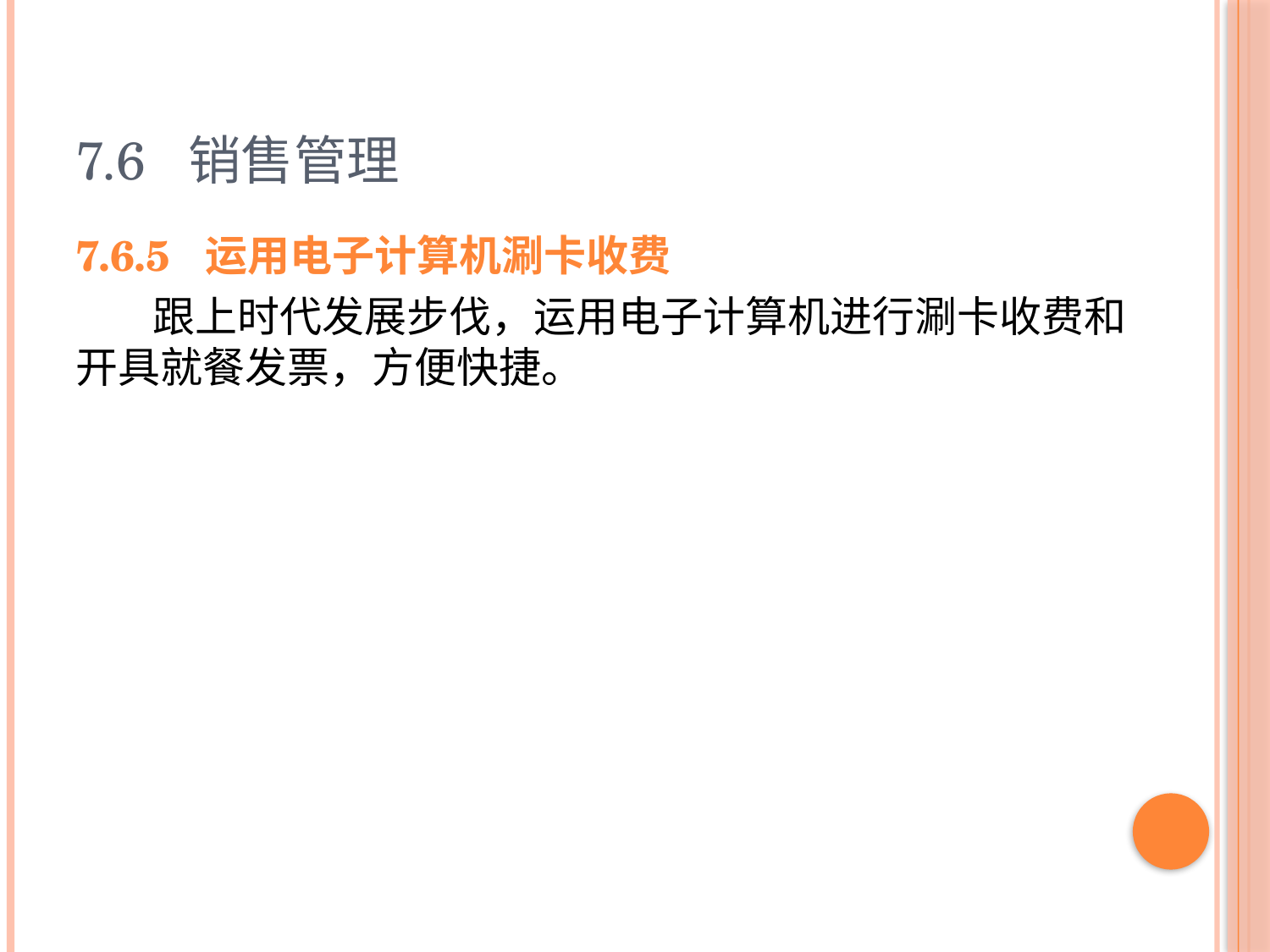

# 7.6  销售管理
7.6.5  运用电子计算机涮卡收费
       跟上时代发展步伐，运用电子计算机进行涮卡收费和开具就餐发票，方便快捷。